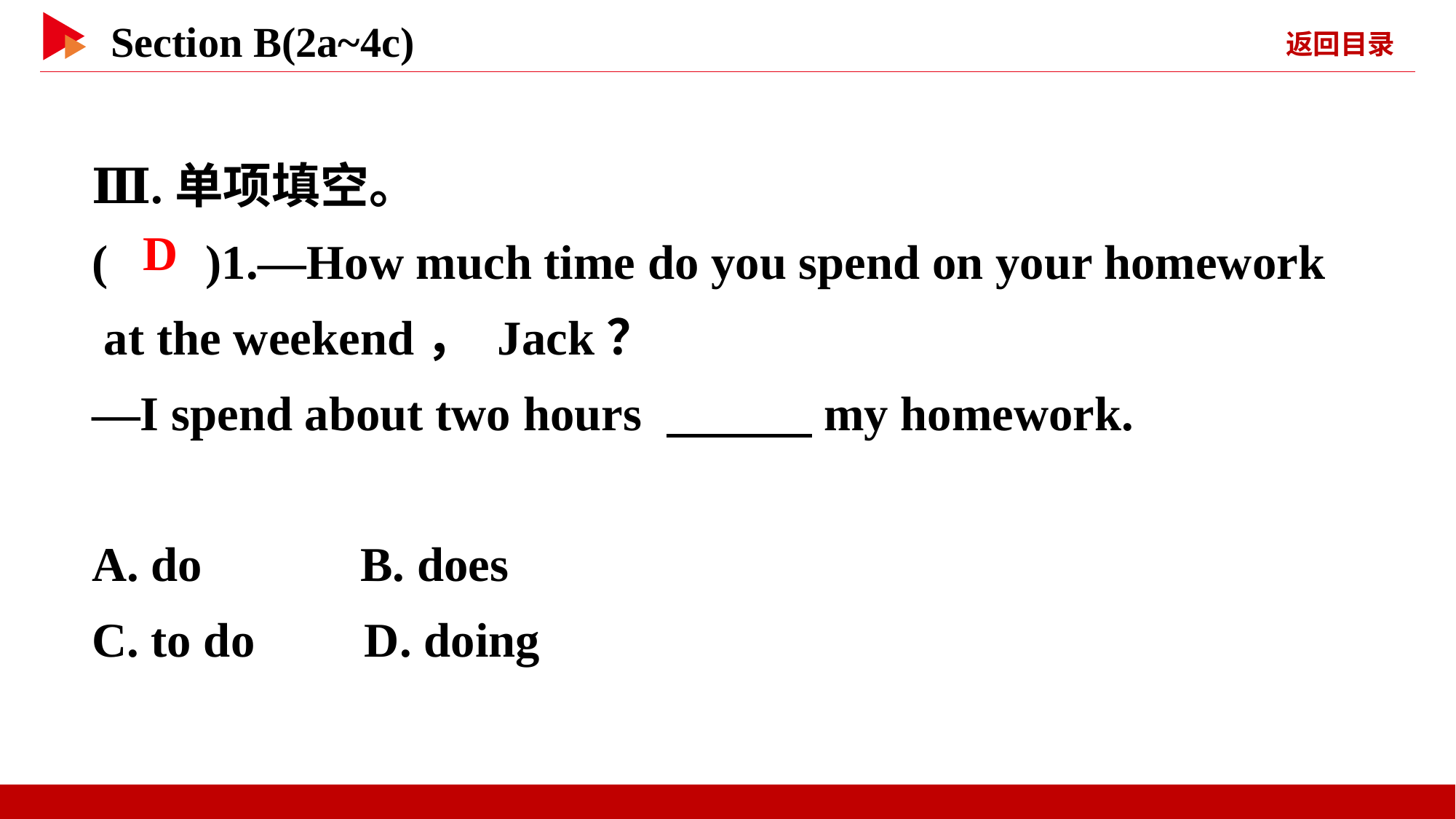

Ⅲ.单项填空。
(        )1.—How much time do you spend on your homework
 at the weekend， Jack？
—I spend about two hours 　　　my homework.
A. do             B. does
C. to do         D. doing
   D